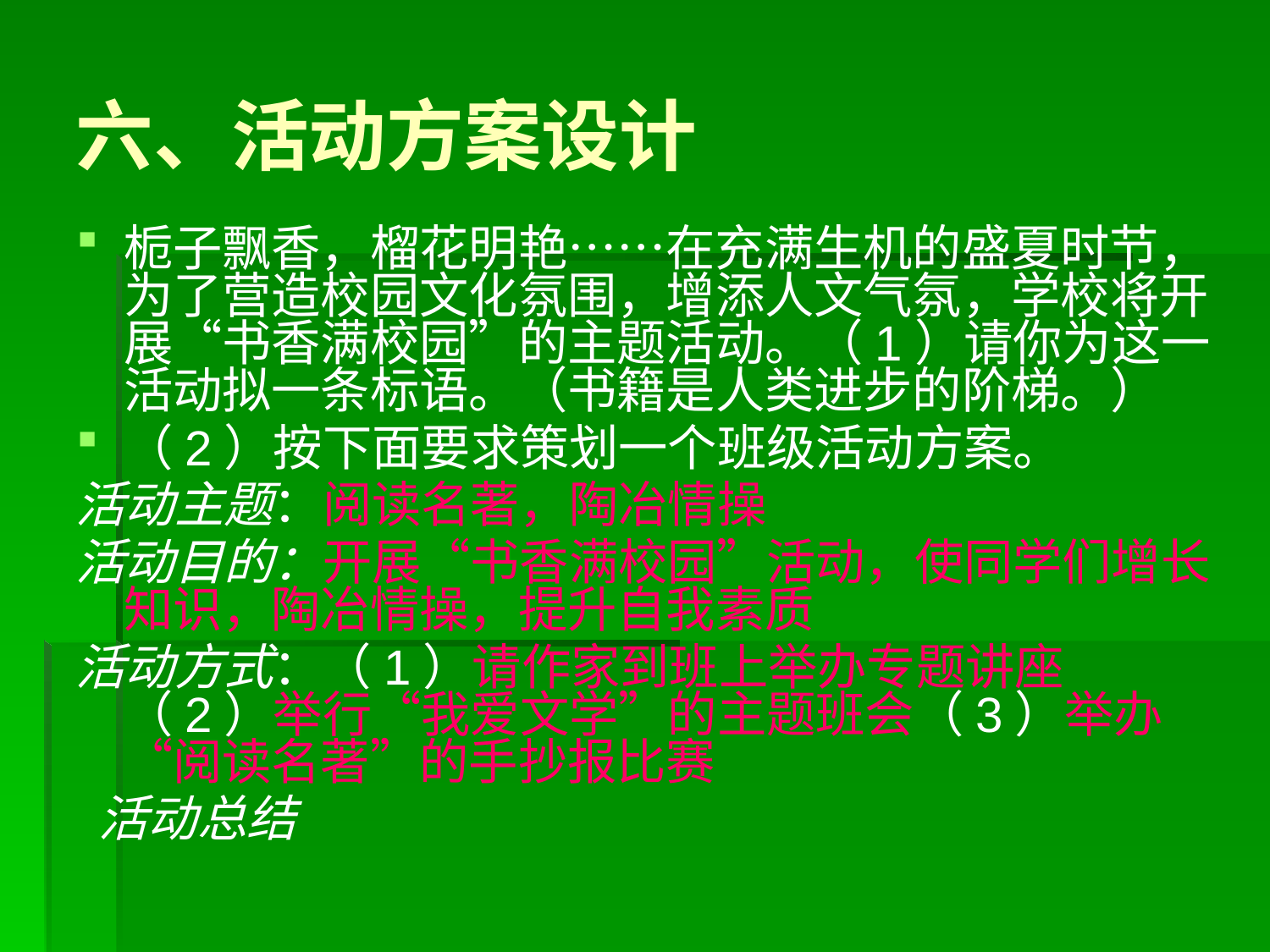

# 六、活动方案设计
栀子飘香，榴花明艳……在充满生机的盛夏时节，为了营造校园文化氛围，增添人文气氛，学校将开展“书香满校园”的主题活动。（1）请你为这一活动拟一条标语。（书籍是人类进步的阶梯。）
（2）按下面要求策划一个班级活动方案。
活动主题：阅读名著，陶冶情操
活动目的：开展“书香满校园”活动，使同学们增长知识，陶冶情操，提升自我素质
活动方式：（1）请作家到班上举办专题讲座（2）举行“我爱文学”的主题班会（3）举办“阅读名著”的手抄报比赛
 活动总结